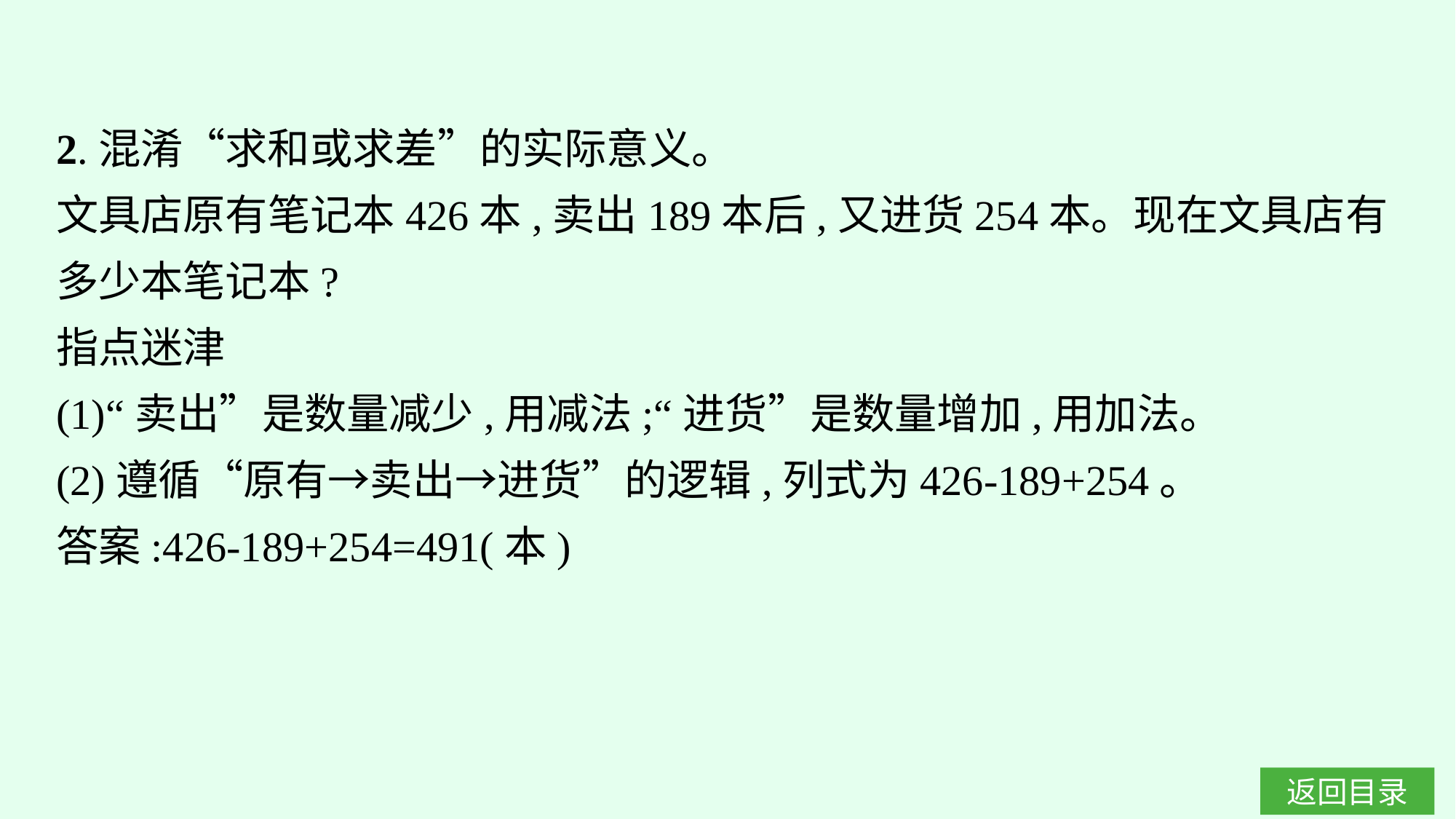

2.混淆“求和或求差”的实际意义。
文具店原有笔记本426本,卖出189本后,又进货254本。现在文具店有多少本笔记本?
指点迷津
(1)“卖出”是数量减少,用减法;“进货”是数量增加,用加法。
(2)遵循“原有→卖出→进货”的逻辑,列式为426-189+254。
答案:426-189+254=491(本)